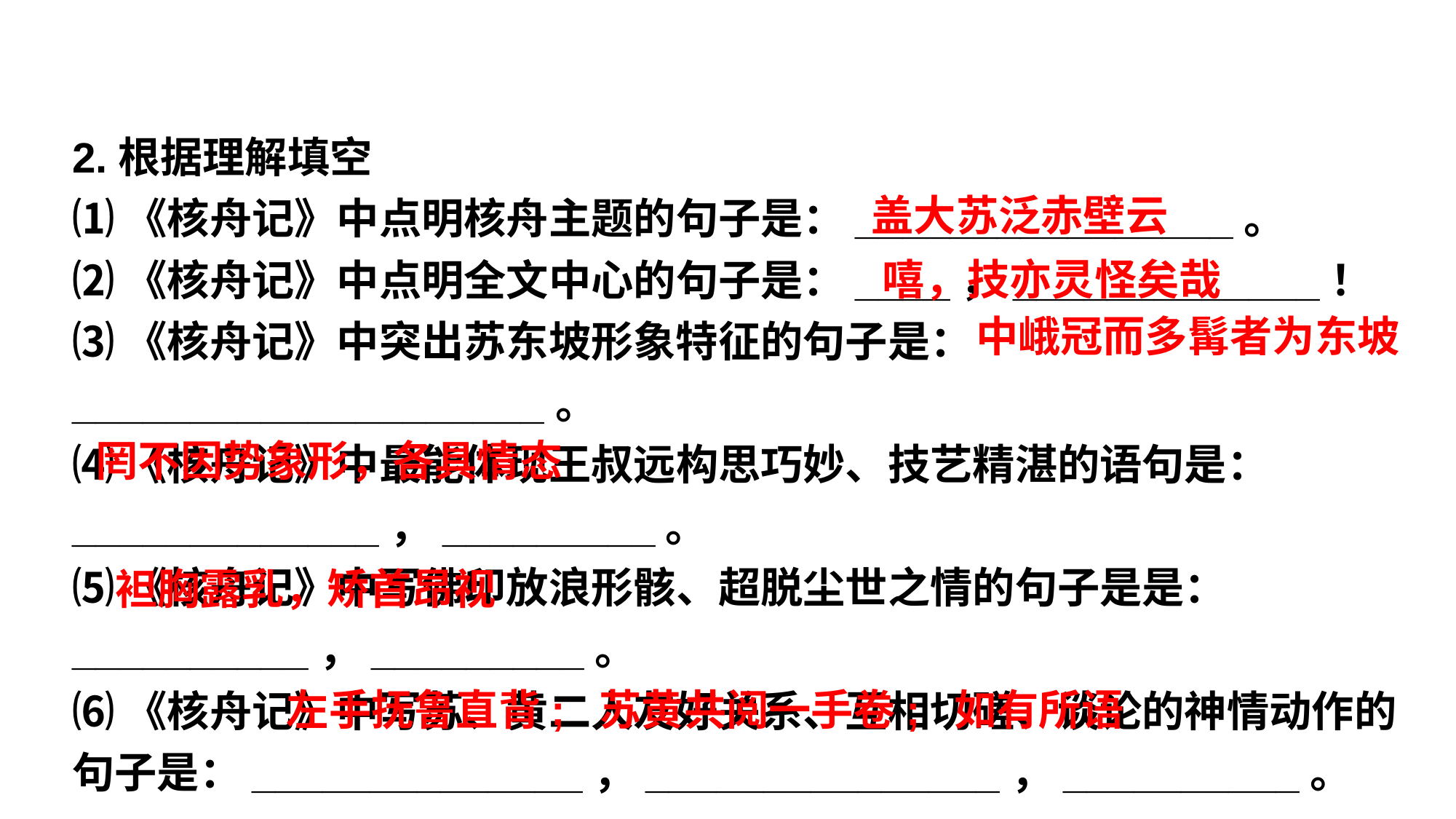

2.根据理解填空
⑴《核舟记》中点明核舟主题的句子是：________________。
⑵《核舟记》中点明全文中心的句子是：____，_____________！
⑶《核舟记》中突出苏东坡形象特征的句子是：____________________。
⑷《核舟记》中最能体现王叔远构思巧妙、技艺精湛的语句是：_____________，_________。
⑸《核舟记》中写佛印放浪形骸、超脱尘世之情的句子是是：__________，_________。
⑹《核舟记》中写苏、黄二人友好关系、互相切磋、谈论的神情动作的句子是：______________，_______________，__________。
盖大苏泛赤壁云
嘻，技亦灵怪矣哉
中峨冠而多髯者为东坡
罔不因势象形，各具情态
袒胸露乳，矫首昂视
左手抚鲁直背;  苏黄共阅一手卷;  如有所语